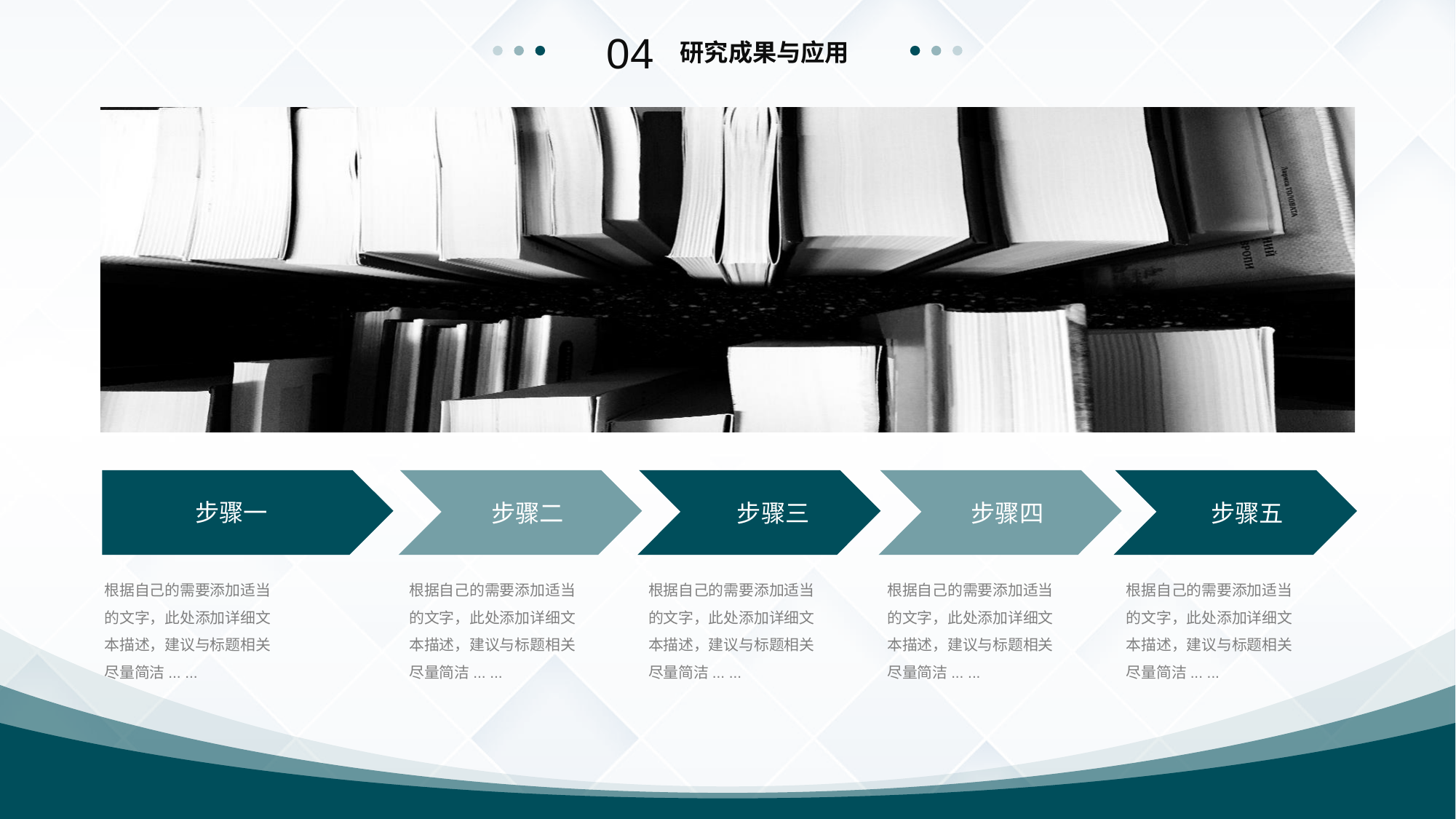

04
研究成果与应用

步骤一
步骤二
步骤三
步骤四
步骤五
根据自己的需要添加适当的文字，此处添加详细文本描述，建议与标题相关尽量简洁... ...
根据自己的需要添加适当的文字，此处添加详细文本描述，建议与标题相关尽量简洁... ...
根据自己的需要添加适当的文字，此处添加详细文本描述，建议与标题相关尽量简洁... ...
根据自己的需要添加适当的文字，此处添加详细文本描述，建议与标题相关尽量简洁... ...
根据自己的需要添加适当的文字，此处添加详细文本描述，建议与标题相关尽量简洁... ...